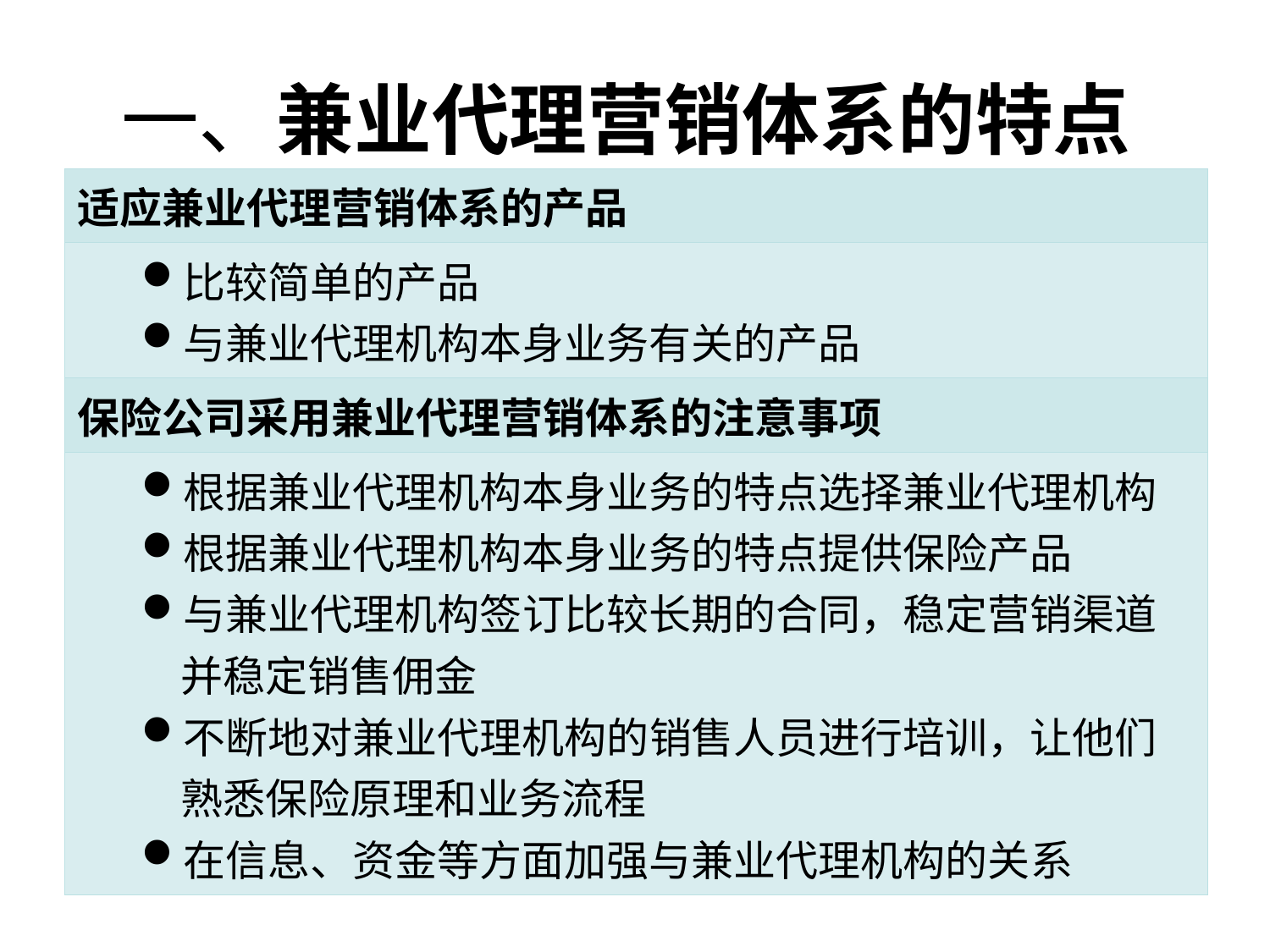

# 一、兼业代理营销体系的特点
| 适应兼业代理营销体系的产品 |
| --- |
| 比较简单的产品 与兼业代理机构本身业务有关的产品 |
| 保险公司采用兼业代理营销体系的注意事项 |
| 根据兼业代理机构本身业务的特点选择兼业代理机构 根据兼业代理机构本身业务的特点提供保险产品 与兼业代理机构签订比较长期的合同，稳定营销渠道并稳定销售佣金 不断地对兼业代理机构的销售人员进行培训，让他们熟悉保险原理和业务流程 在信息、资金等方面加强与兼业代理机构的关系 |